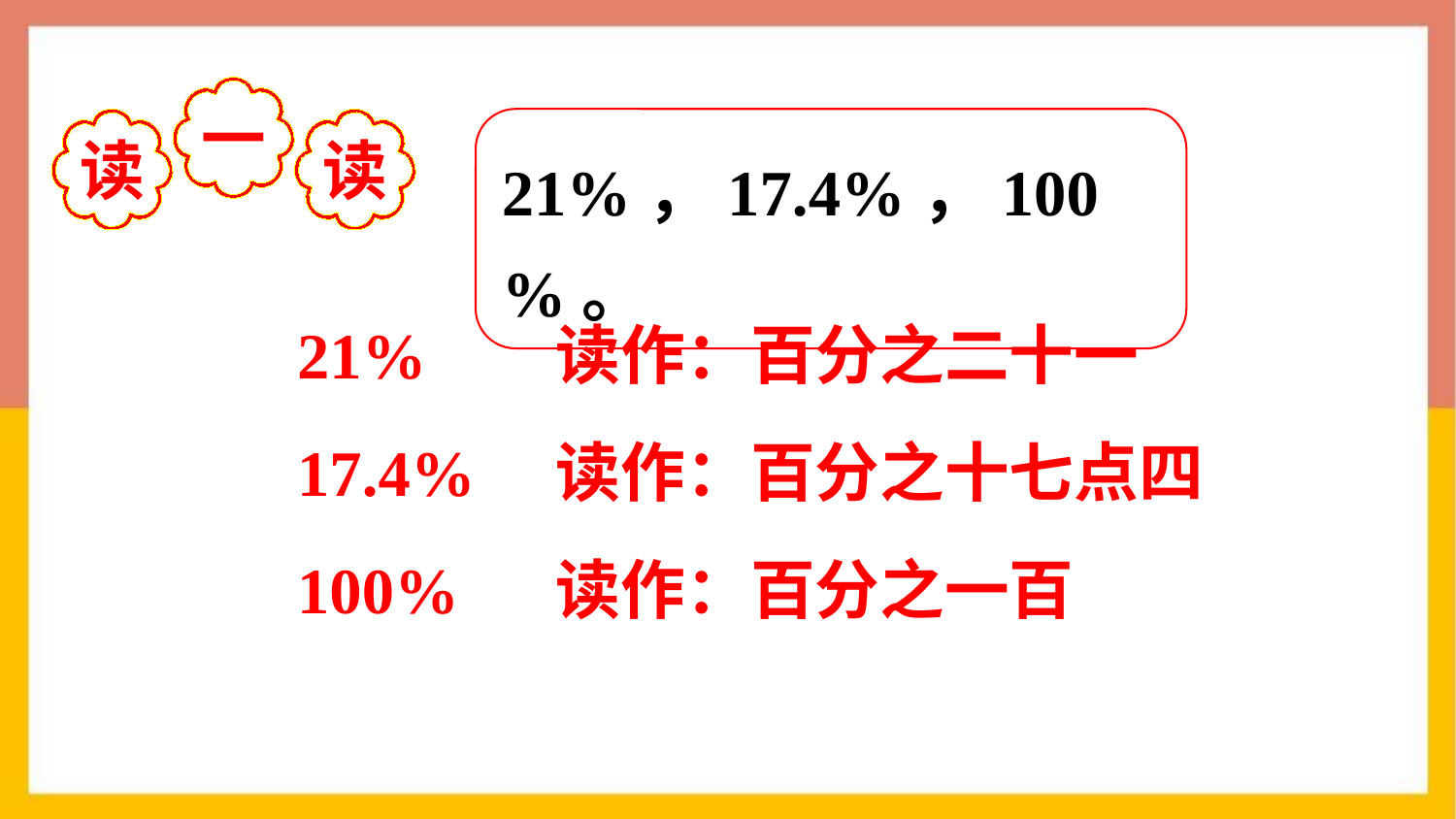

一

读
读
21%，17.4%，100%。
21%       读作：百分之二十一
17.4%    读作：百分之十七点四
100%     读作：百分之一百